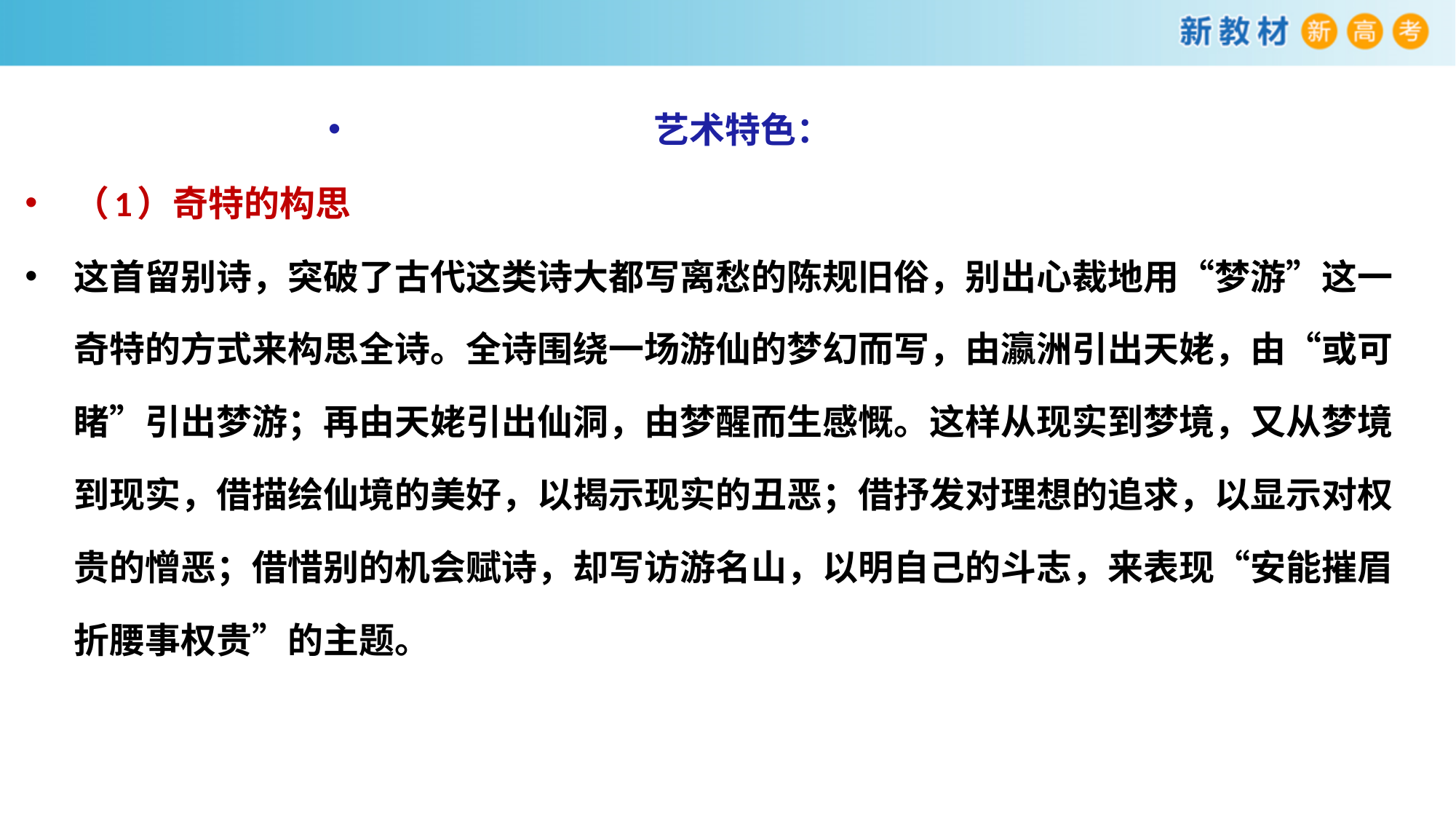

艺术特色：
（1）奇特的构思
这首留别诗，突破了古代这类诗大都写离愁的陈规旧俗，别出心裁地用“梦游”这一奇特的方式来构思全诗。全诗围绕一场游仙的梦幻而写，由瀛洲引出天姥，由“或可睹”引出梦游；再由天姥引出仙洞，由梦醒而生感慨。这样从现实到梦境，又从梦境到现实，借描绘仙境的美好，以揭示现实的丑恶；借抒发对理想的追求，以显示对权贵的憎恶；借惜别的机会赋诗，却写访游名山，以明自己的斗志，来表现“安能摧眉折腰事权贵”的主题。